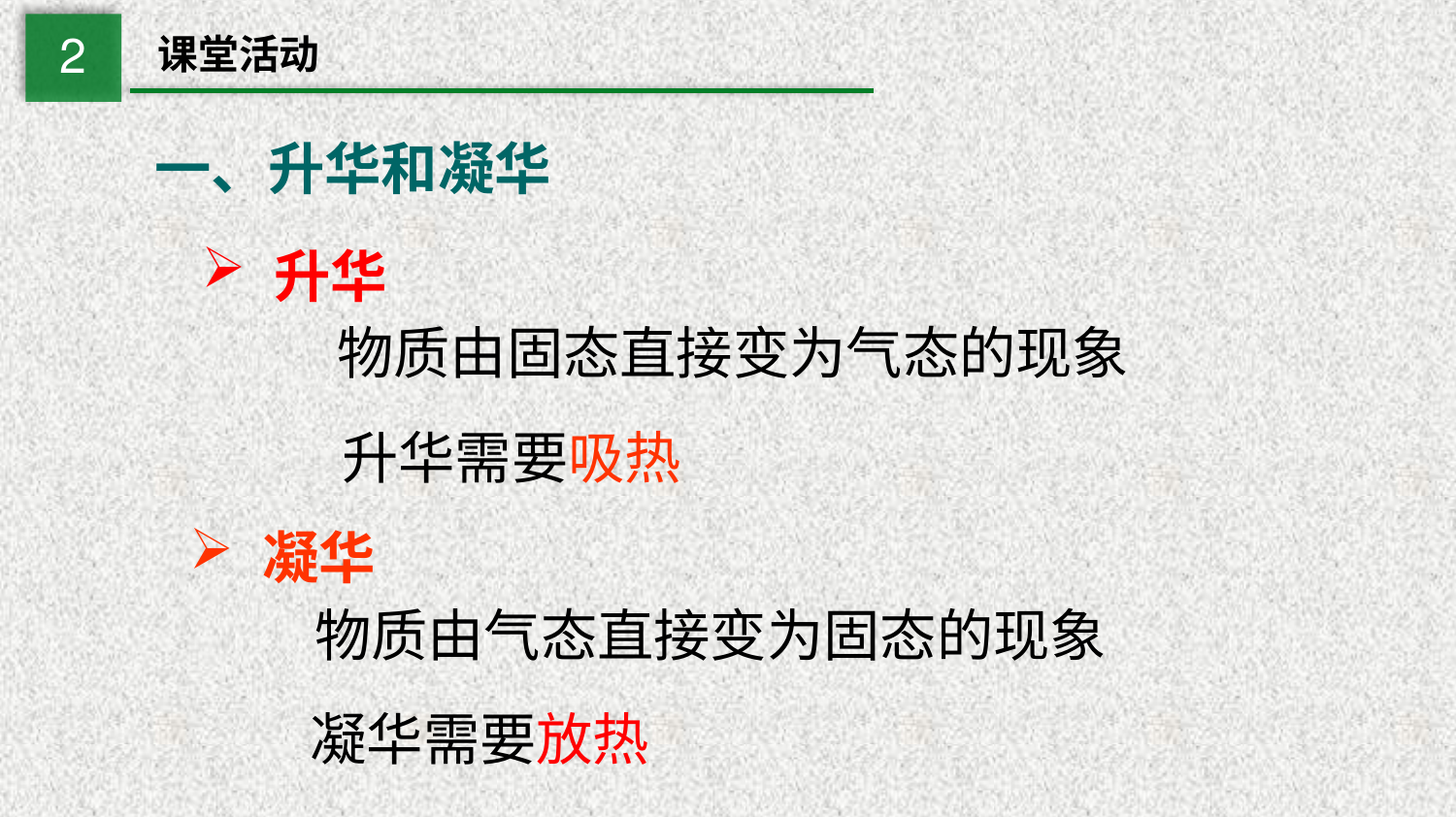

2
课堂活动
一、升华和凝华
升华
物质由固态直接变为气态的现象
升华需要吸热
凝华
物质由气态直接变为固态的现象
凝华需要放热